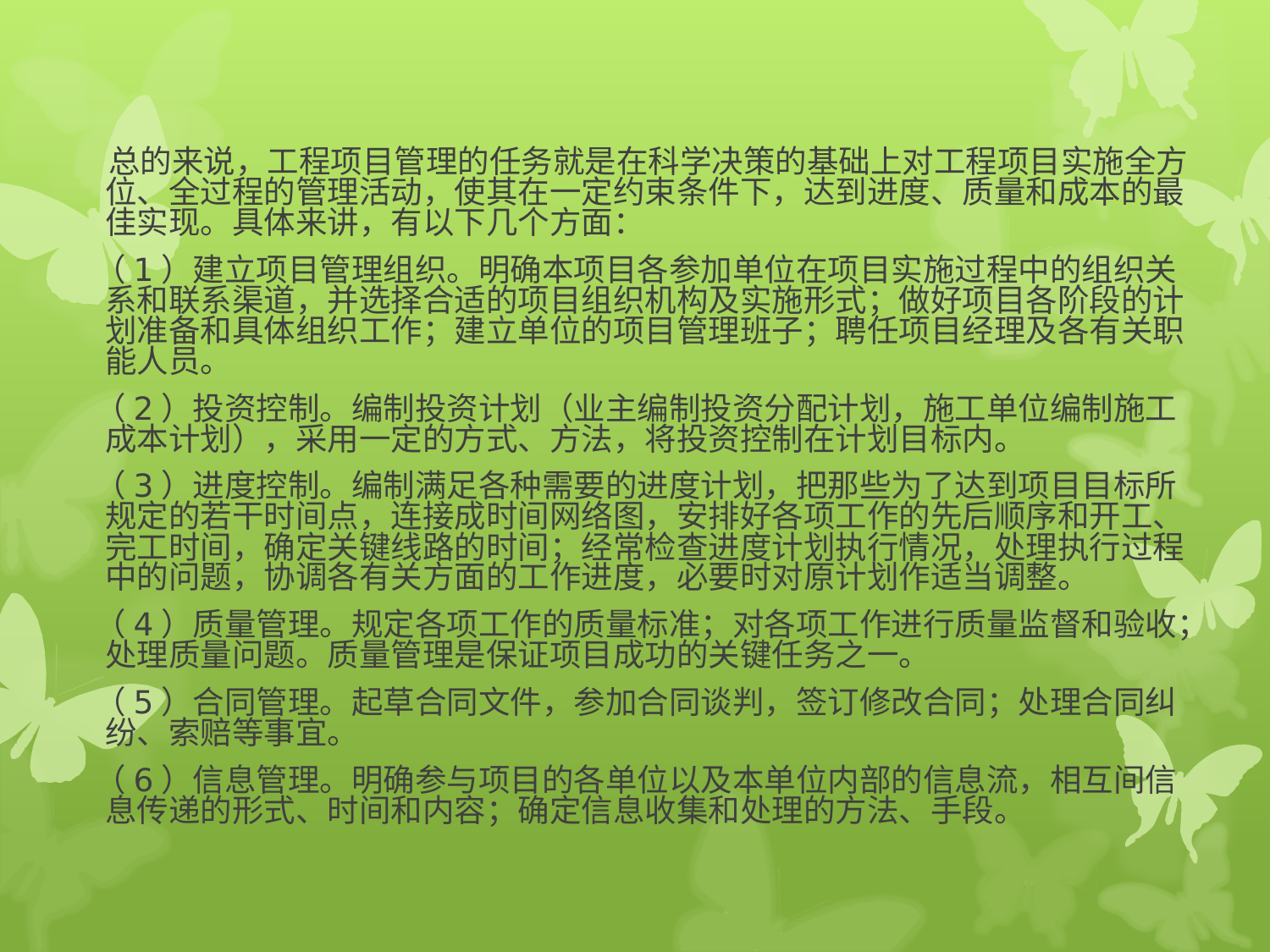

总的来说，工程项目管理的任务就是在科学决策的基础上对工程项目实施全方位、全过程的管理活动，使其在一定约束条件下，达到进度、质量和成本的最佳实现。具体来讲，有以下几个方面：
    （1）建立项目管理组织。明确本项目各参加单位在项目实施过程中的组织关系和联系渠道，并选择合适的项目组织机构及实施形式；做好项目各阶段的计划准备和具体组织工作；建立单位的项目管理班子；聘任项目经理及各有关职能人员。
    （2）投资控制。编制投资计划（业主编制投资分配计划，施工单位编制施工成本计划），采用一定的方式、方法，将投资控制在计划目标内。
    （3）进度控制。编制满足各种需要的进度计划，把那些为了达到项目目标所规定的若干时间点，连接成时间网络图，安排好各项工作的先后顺序和开工、完工时间，确定关键线路的时间；经常检查进度计划执行情况，处理执行过程中的问题，协调各有关方面的工作进度，必要时对原计划作适当调整。
    （4）质量管理。规定各项工作的质量标准；对各项工作进行质量监督和验收；处理质量问题。质量管理是保证项目成功的关键任务之一。
    （5）合同管理。起草合同文件，参加合同谈判，签订修改合同；处理合同纠纷、索赔等事宜。
    （6）信息管理。明确参与项目的各单位以及本单位内部的信息流，相互间信息传递的形式、时间和内容；确定信息收集和处理的方法、手段。